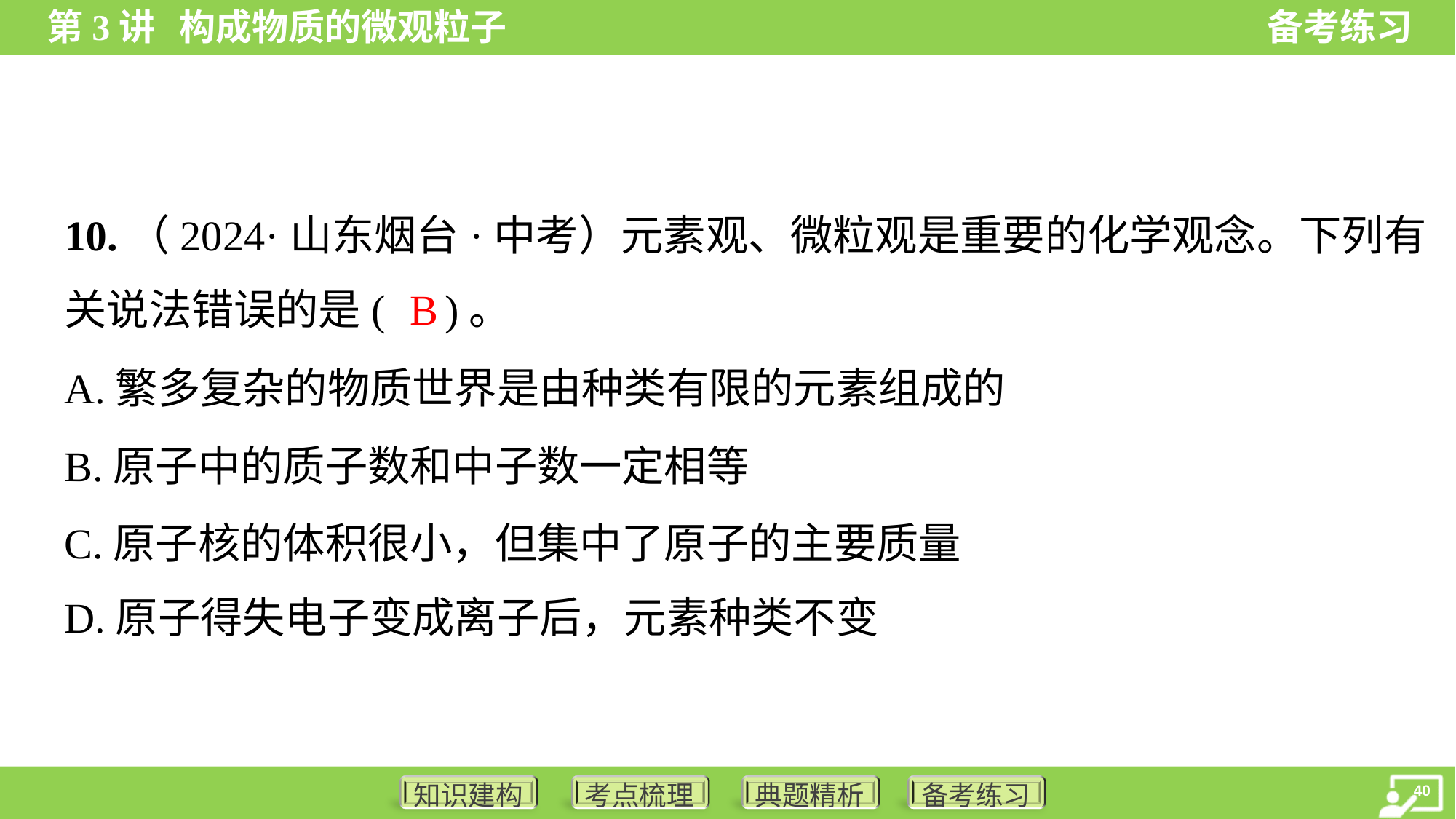

10.（2024·山东烟台·中考）元素观、微粒观是重要的化学观念。下列有
关说法错误的是(     )。
B
A.繁多复杂的物质世界是由种类有限的元素组成的
B.原子中的质子数和中子数一定相等
C.原子核的体积很小，但集中了原子的主要质量
D.原子得失电子变成离子后，元素种类不变